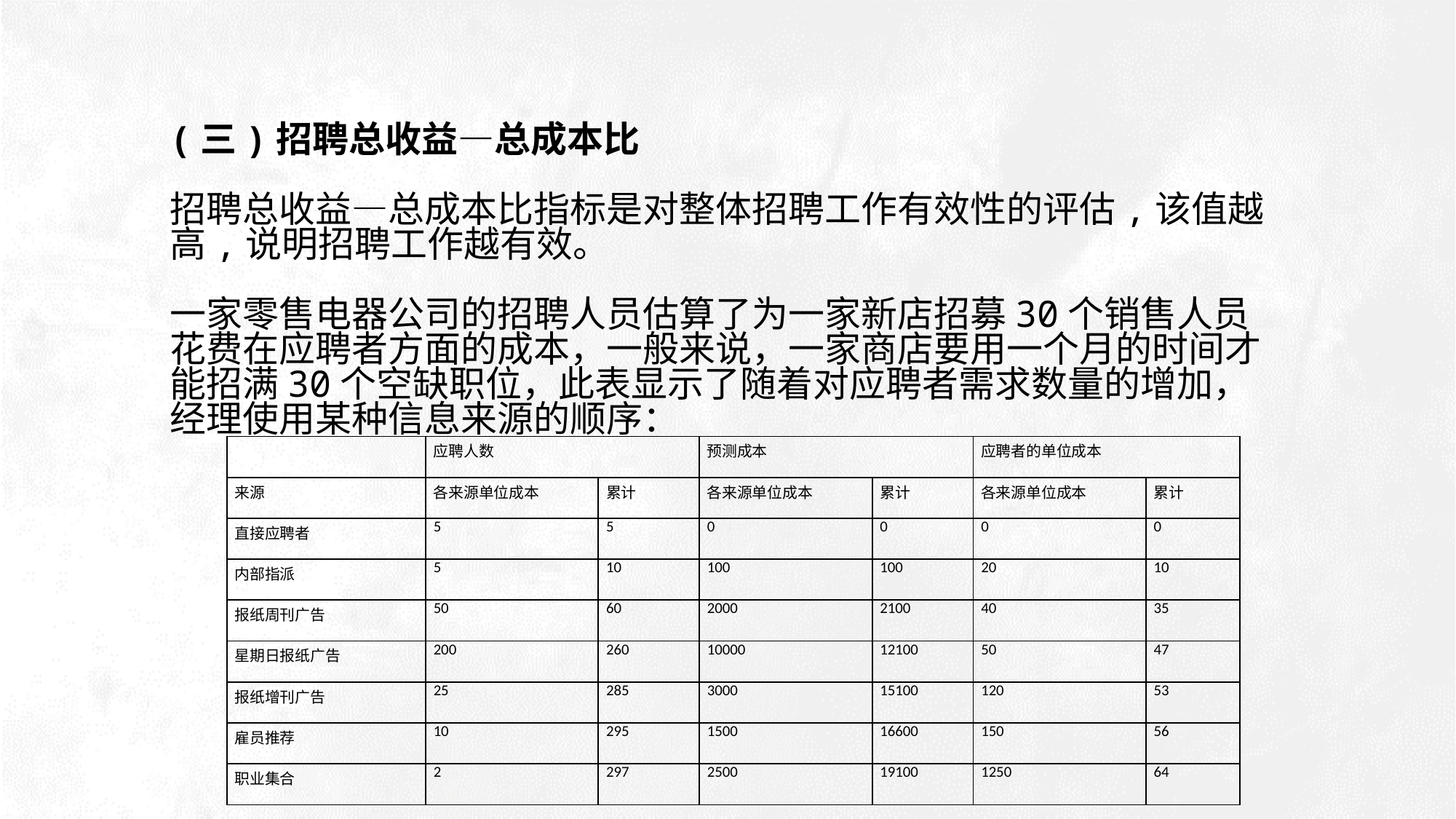

(三)招聘总收益—总成本比

招聘总收益—总成本比指标是对整体招聘工作有效性的评估,该值越高,说明招聘工作越有效。

一家零售电器公司的招聘人员估算了为一家新店招募30个销售人员花费在应聘者方面的成本，一般来说，一家商店要用一个月的时间才能招满30个空缺职位，此表显示了随着对应聘者需求数量的增加，经理使用某种信息来源的顺序：

|  | 应聘人数 |  | 预测成本 |  | 应聘者的单位成本 |  |
| --- | --- | --- | --- | --- | --- | --- |
| 来源 | 各来源单位成本 | 累计 | 各来源单位成本 | 累计 | 各来源单位成本 | 累计 |
| 直接应聘者 | 5 | 5 | 0 | 0 | 0 | 0 |
| 内部指派 | 5 | 10 | 100 | 100 | 20 | 10 |
| 报纸周刊广告 | 50 | 60 | 2000 | 2100 | 40 | 35 |
| 星期日报纸广告 | 200 | 260 | 10000 | 12100 | 50 | 47 |
| 报纸增刊广告 | 25 | 285 | 3000 | 15100 | 120 | 53 |
| 雇员推荐 | 10 | 295 | 1500 | 16600 | 150 | 56 |
| 职业集合 | 2 | 297 | 2500 | 19100 | 1250 | 64 |